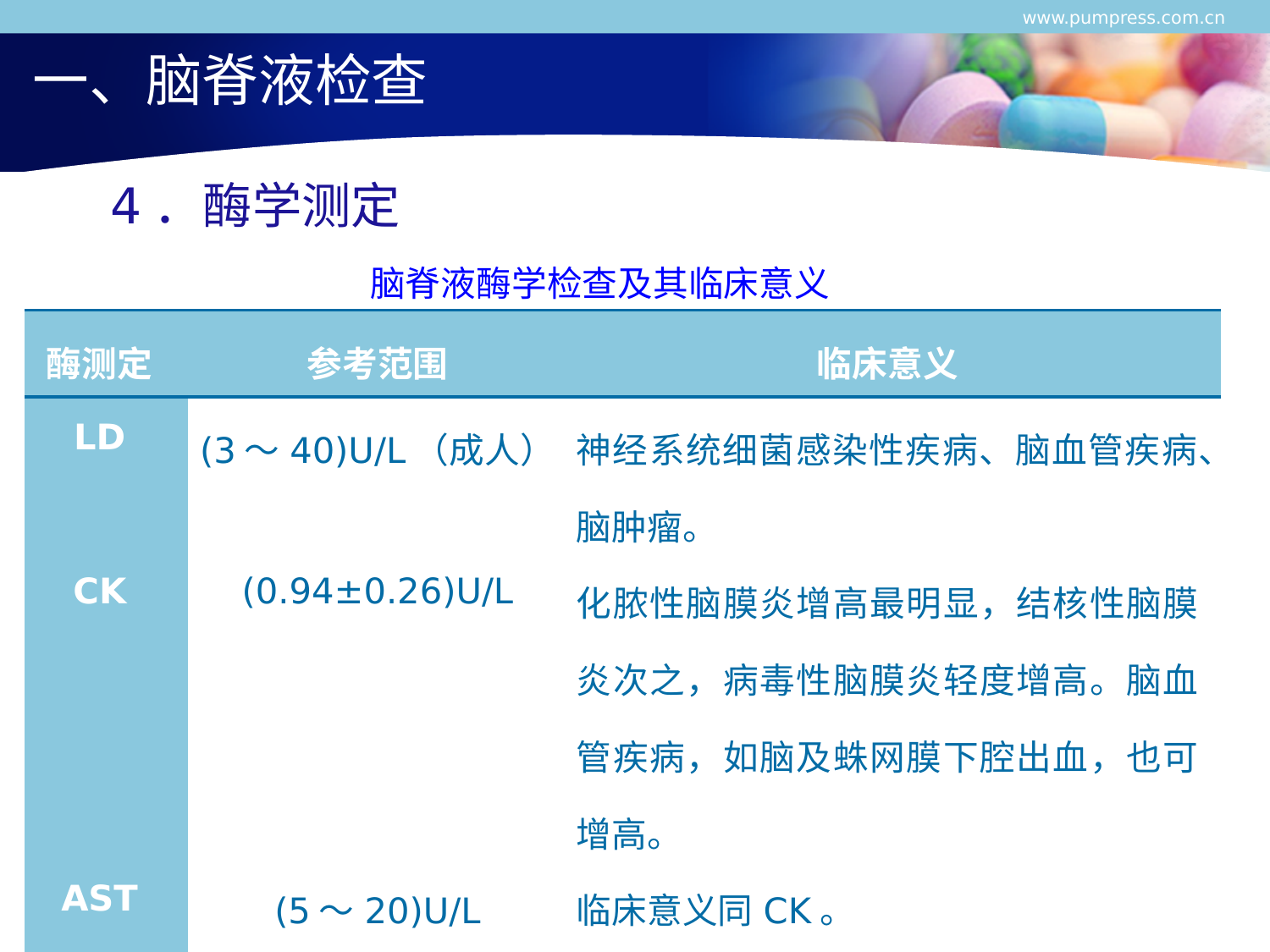

www.pumpress.com.cn
# 一、脑脊液检查
4．酶学测定
脑脊液酶学检查及其临床意义
| 酶测定 | 参考范围 | 临床意义 |
| --- | --- | --- |
| LD | (3～40)U/L（成人） | 神经系统细菌感染性疾病、脑血管疾病、脑肿瘤。 |
| CK | (0.94±0.26)U/L | 化脓性脑膜炎增高最明显，结核性脑膜炎次之，病毒性脑膜炎轻度增高。脑血管疾病，如脑及蛛网膜下腔出血，也可增高。 |
| AST | (5～20)U/L | 临床意义同CK。 |
| ADA | (0～8)U/L | 结核性脑膜炎时明显增高。 |